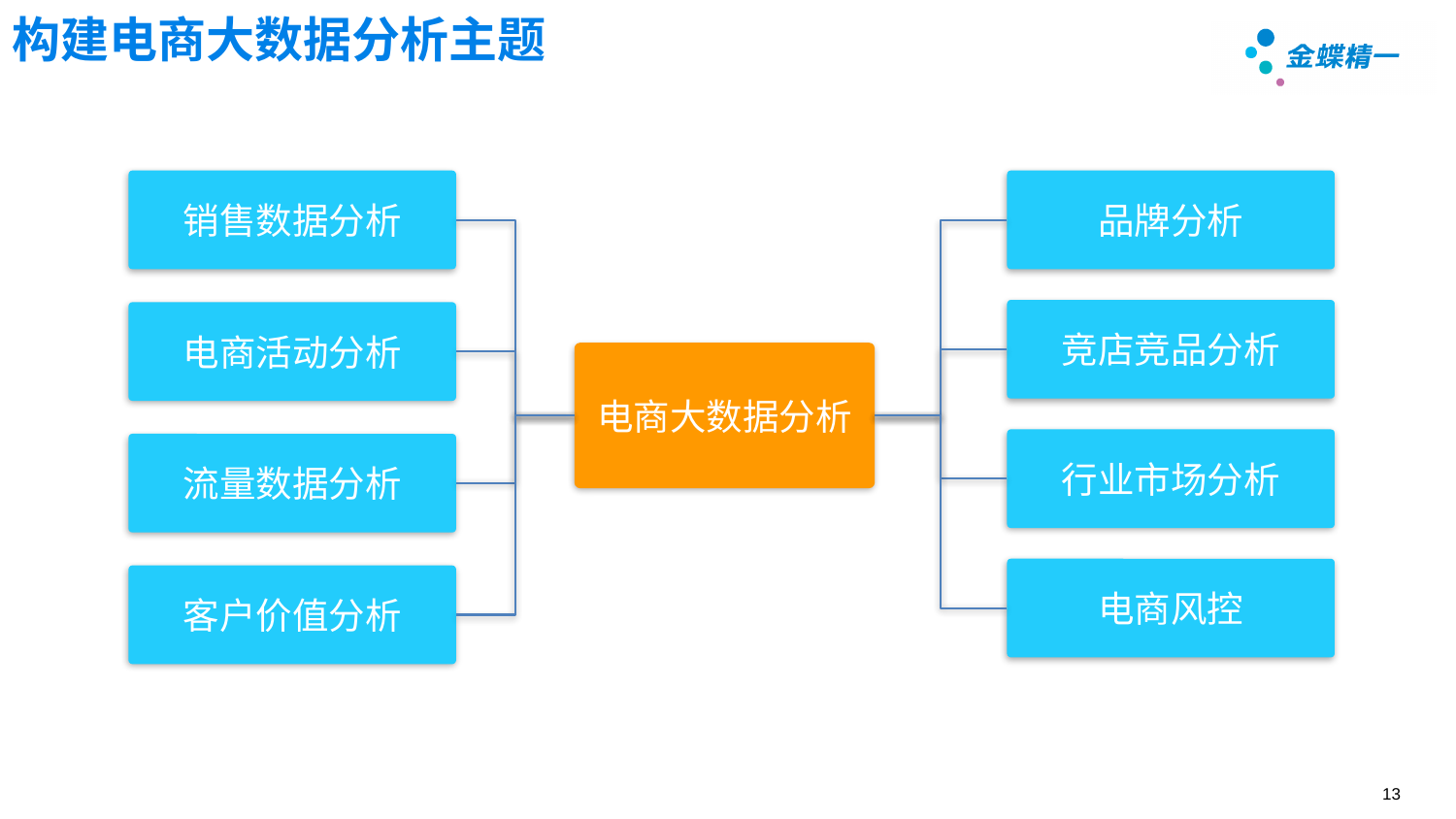

# 构建电商大数据分析主题
销售数据分析
品牌分析
竞店竞品分析
电商活动分析
电商大数据分析
行业市场分析
流量数据分析
电商风控
客户价值分析